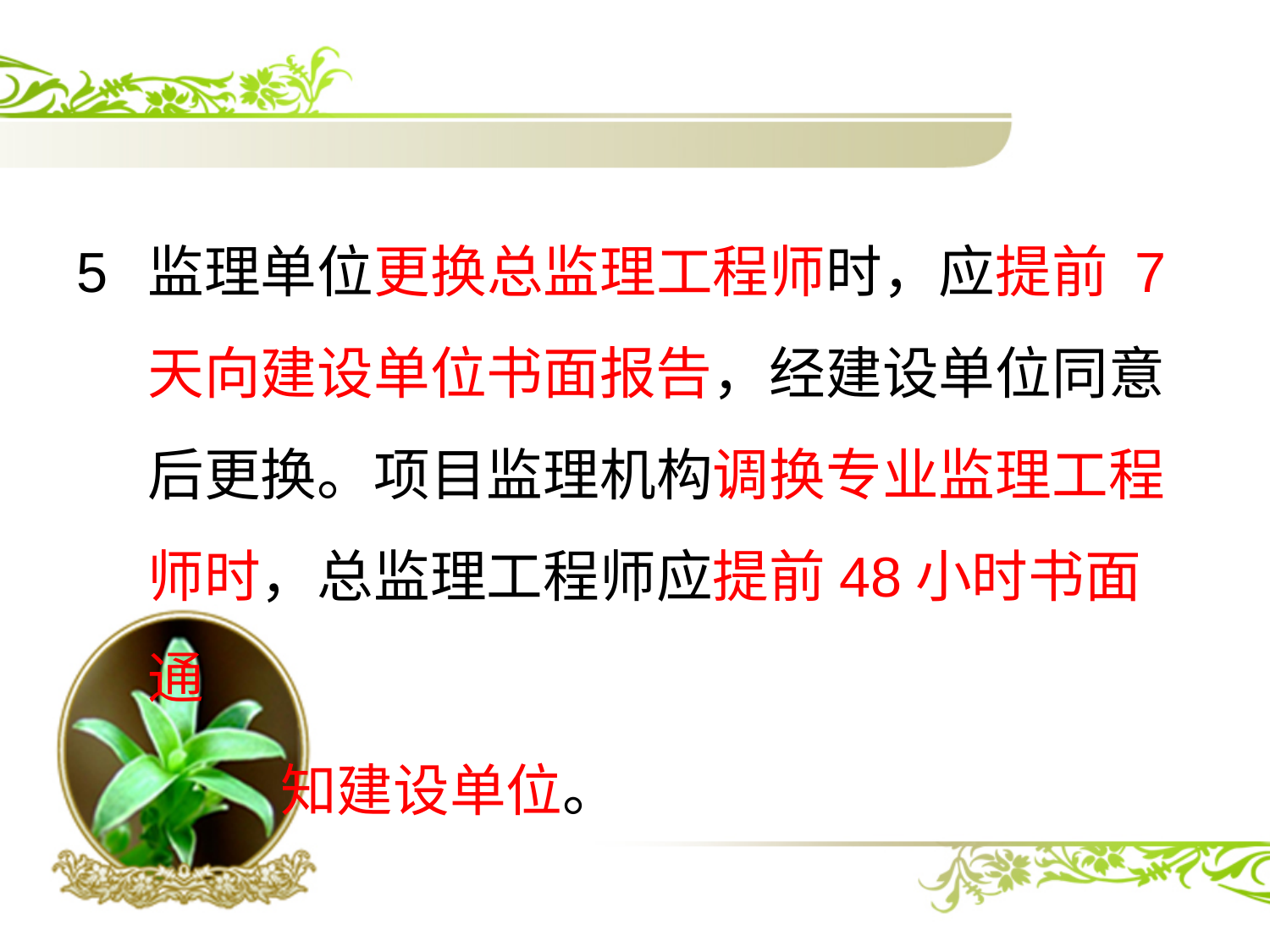

#
监理单位更换总监理工程师时，应提前 7 天向建设单位书面报告，经建设单位同意后更换。项目监理机构调换专业监理工程师时，总监理工程师应提前48小时书面通
               知建设单位。